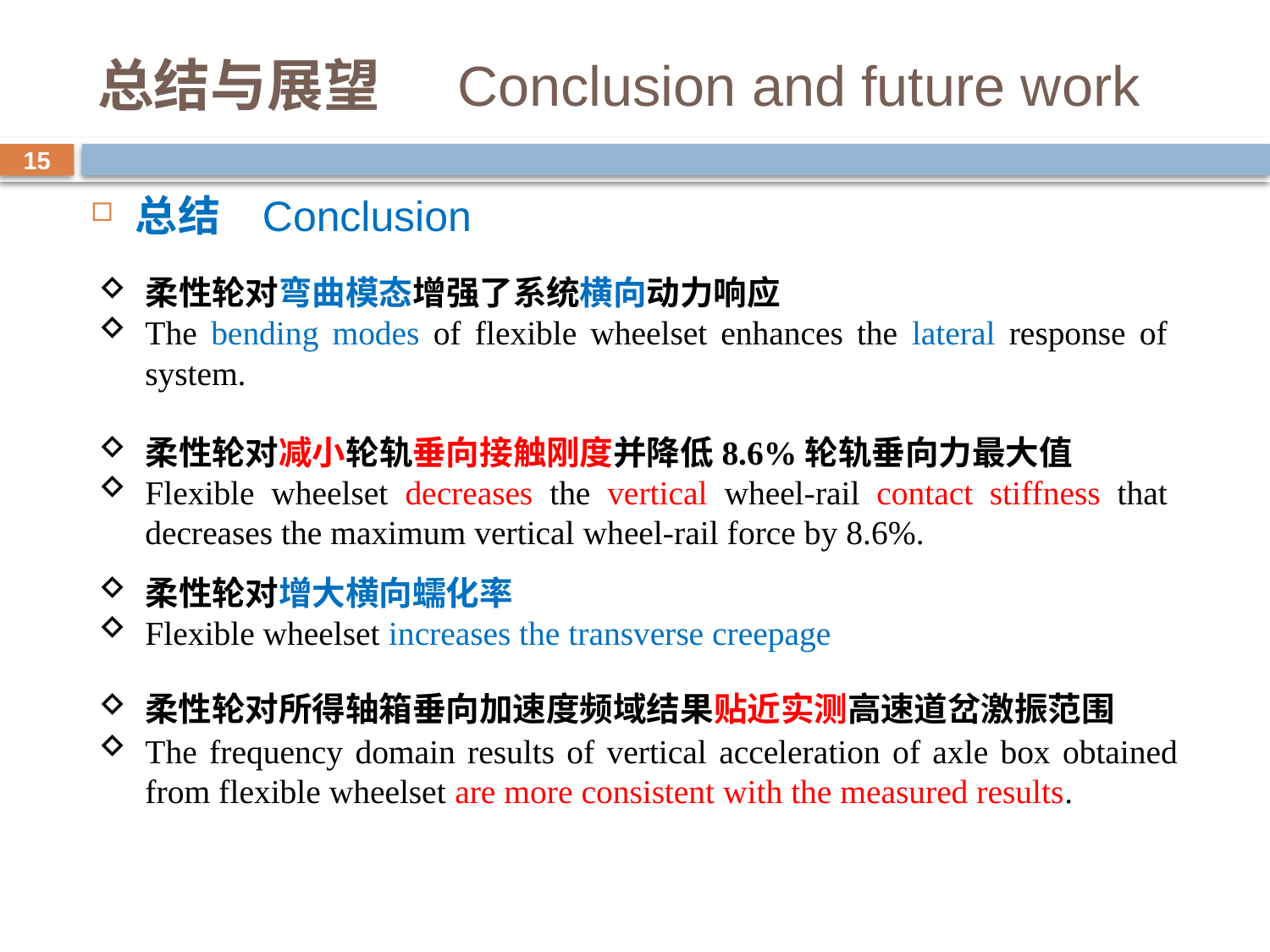

# 总结与展望     Conclusion and future work
15
总结	Conclusion
柔性轮对弯曲模态增强了系统横向动力响应
The bending modes of flexible wheelset enhances the lateral response of system.
柔性轮对减小轮轨垂向接触刚度并降低8.6%轮轨垂向力最大值
Flexible wheelset decreases the vertical wheel-rail contact stiffness that decreases the maximum vertical wheel-rail force by 8.6%.
柔性轮对增大横向蠕化率
Flexible wheelset increases the transverse creepage
柔性轮对所得轴箱垂向加速度频域结果贴近实测高速道岔激振范围
The frequency domain results of vertical acceleration of axle box obtained from flexible wheelset are more consistent with the measured results.